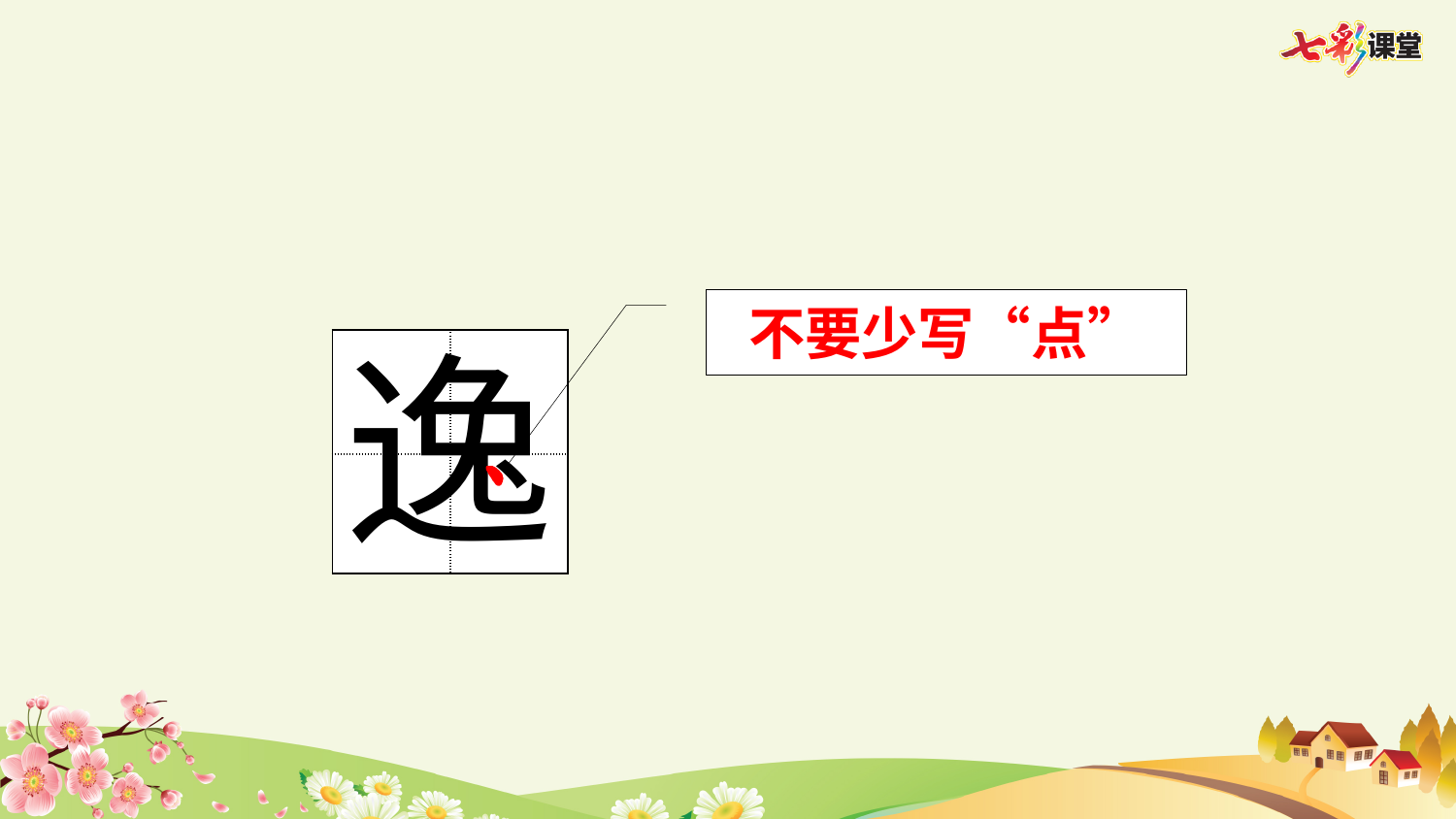

不要少写“点”
逸
|  |  |
| --- | --- |
|  |  |